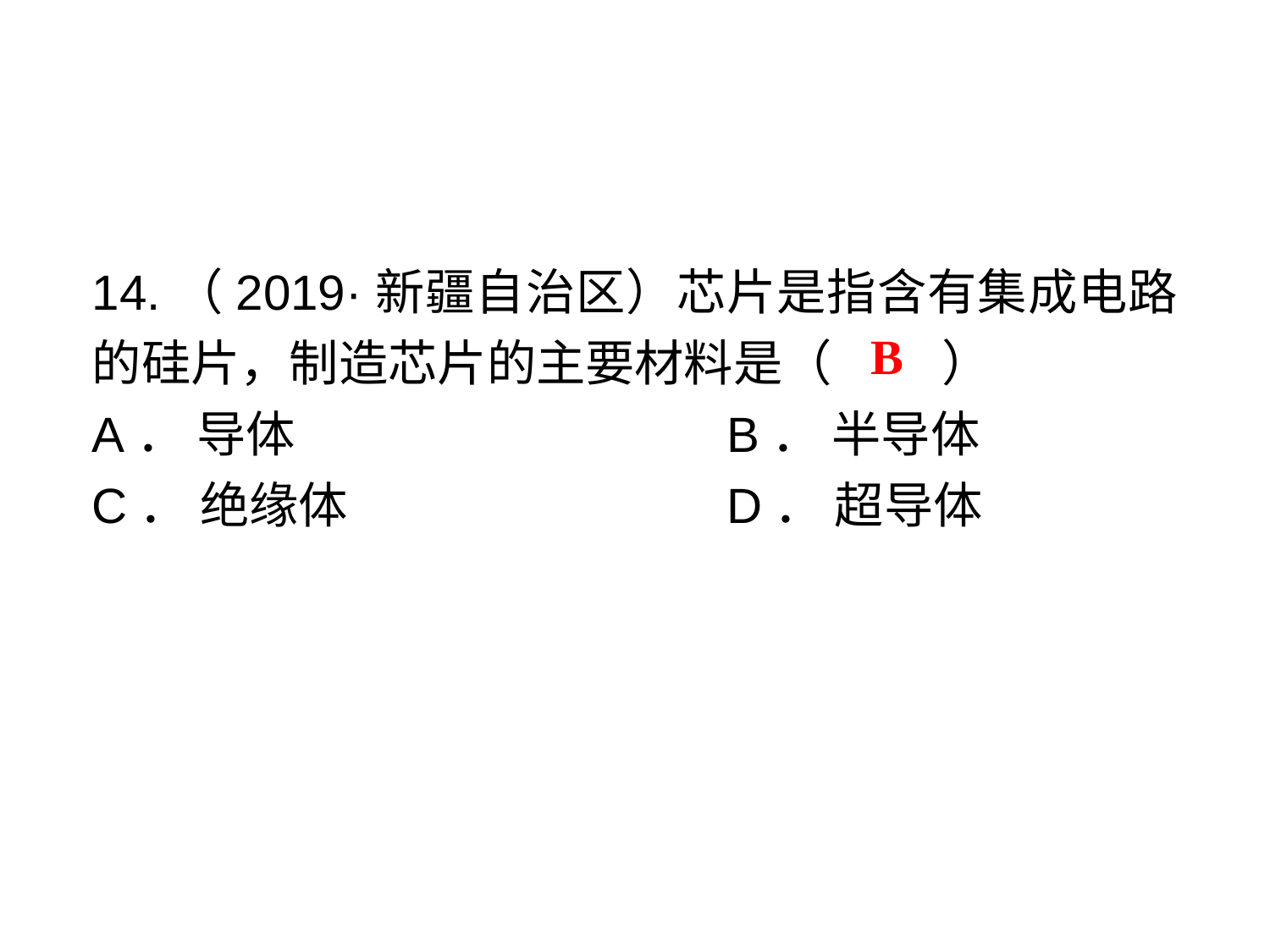

14.（2019·新疆自治区）芯片是指含有集成电路的硅片，制造芯片的主要材料是（　 　）
A． 导体				B． 半导体
C． 绝缘体		       	D． 超导体
B